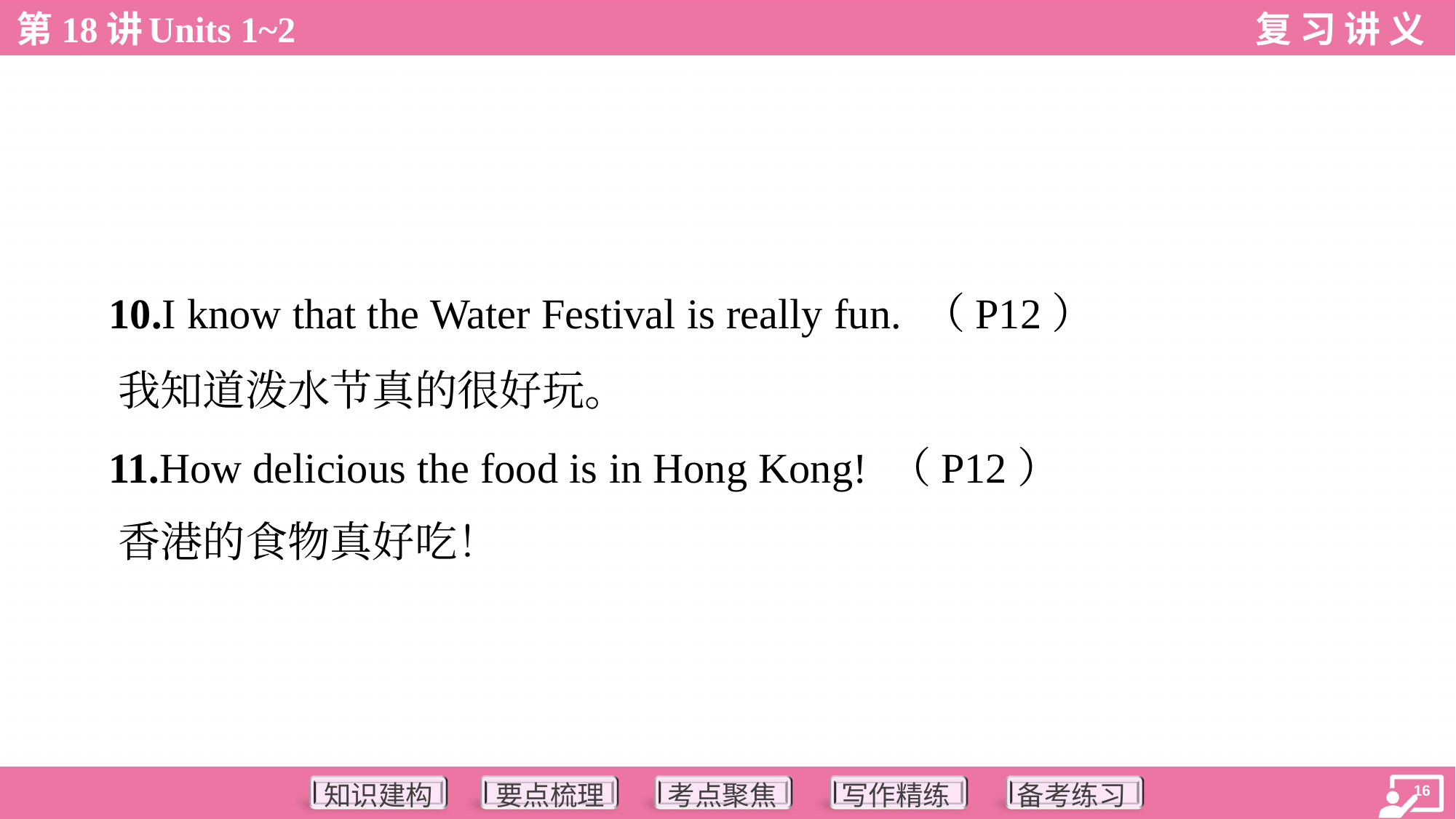

10.I know that the Water Festival is really fun. （P12）
    我知道泼水节真的很好玩。
    11.How delicious the food is in Hong Kong! （P12）
    香港的食物真好吃！